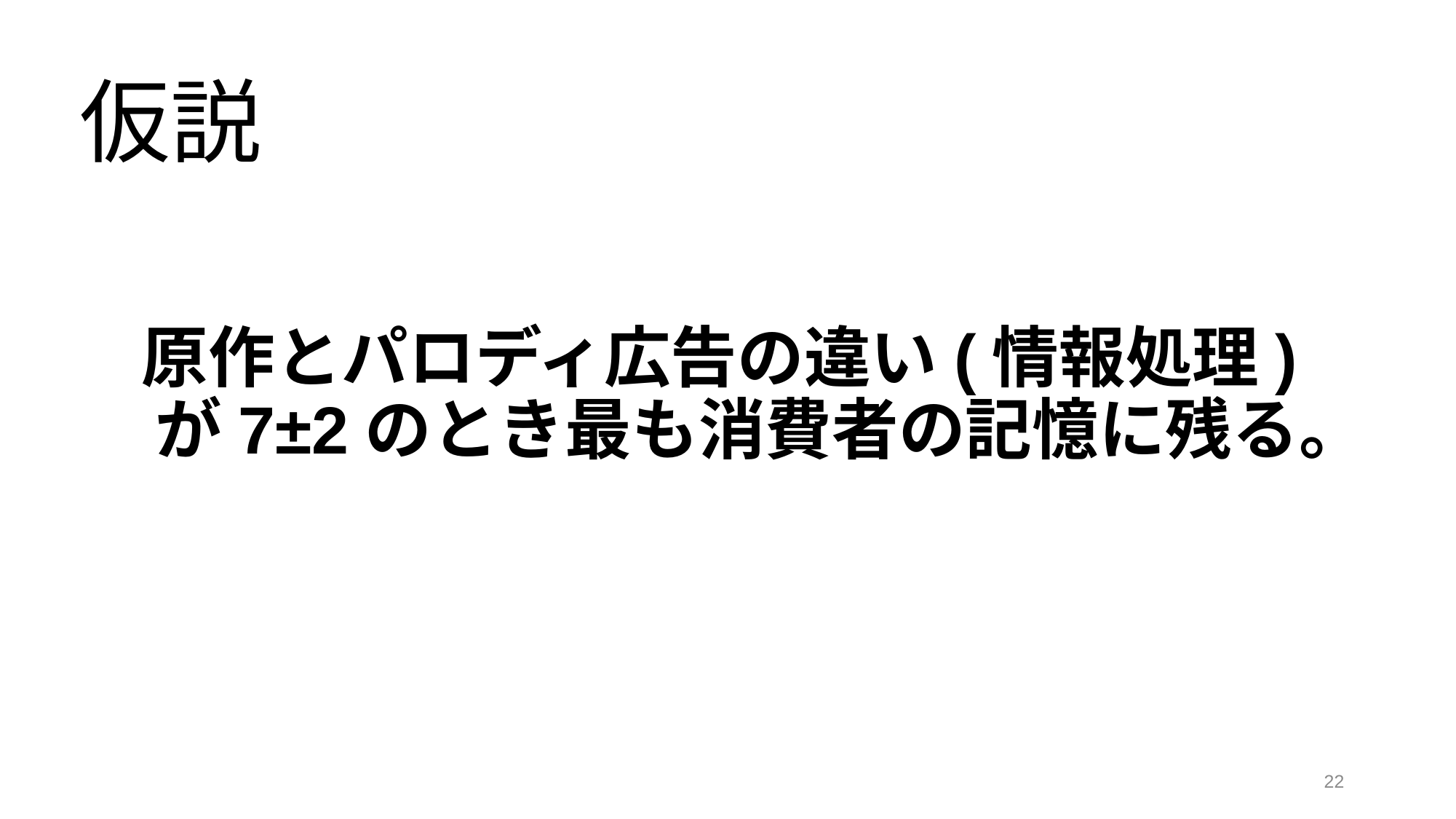

# 仮説
原作とパロディ広告の違い(情報処理)が7±2のとき最も消費者の記憶に残る。
22